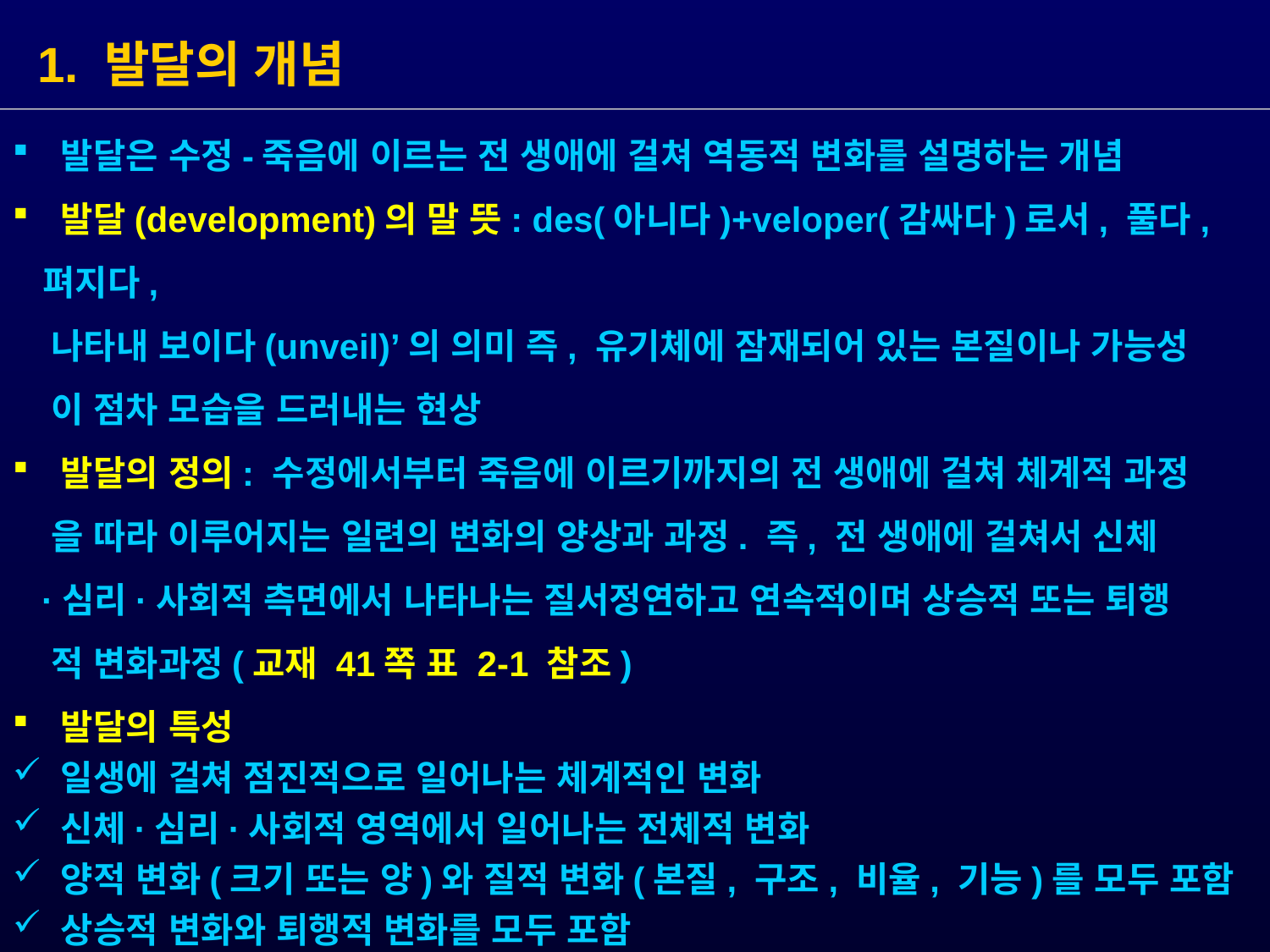

1. 발달의 개념
 발달은 수정-죽음에 이르는 전 생애에 걸쳐 역동적 변화를 설명하는 개념
 발달(development)의 말 뜻: des(아니다)+veloper(감싸다)로서, 풀다, 펴지다,
   나타내 보이다(unveil)’의 의미 즉, 유기체에 잠재되어 있는 본질이나 가능성
   이 점차 모습을 드러내는 현상
 발달의 정의: 수정에서부터 죽음에 이르기까지의 전 생애에 걸쳐 체계적 과정
   을 따라 이루어지는 일련의 변화의 양상과 과정. 즉, 전 생애에 걸쳐서 신체
   ·심리·사회적 측면에서 나타나는 질서정연하고 연속적이며 상승적 또는 퇴행
   적 변화과정(교재 41쪽 표 2-1 참조)
 발달의 특성
 일생에 걸쳐 점진적으로 일어나는 체계적인 변화
 신체·심리·사회적 영역에서 일어나는 전체적 변화
 양적 변화(크기 또는 양)와 질적 변화(본질, 구조, 비율, 기능)를 모두 포함
 상승적 변화와 퇴행적 변화를 모두 포함
 안정성과 변화를 동시에 포괄